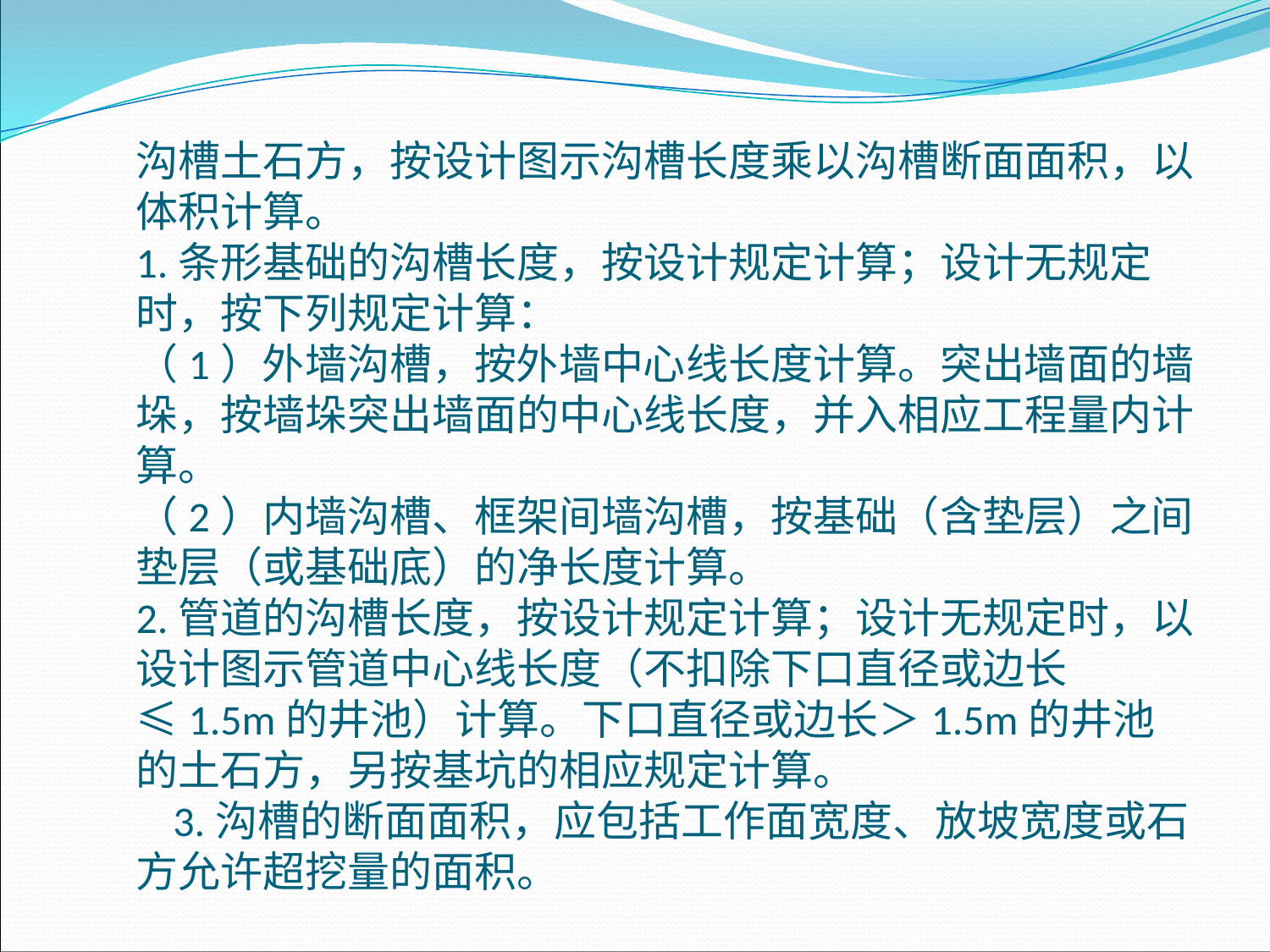

沟槽土石方，按设计图示沟槽长度乘以沟槽断面面积，以体积计算。1.条形基础的沟槽长度，按设计规定计算；设计无规定时，按下列规定计算：（1）外墙沟槽，按外墙中心线长度计算。突出墙面的墙垛，按墙垛突出墙面的中心线长度，并入相应工程量内计算。（2）内墙沟槽、框架间墙沟槽，按基础（含垫层）之间垫层（或基础底）的净长度计算。2.管道的沟槽长度，按设计规定计算；设计无规定时，以设计图示管道中心线长度（不扣除下口直径或边长≤1.5m的井池）计算。下口直径或边长＞1.5m的井池的土石方，另按基坑的相应规定计算。3.沟槽的断面面积，应包括工作面宽度、放坡宽度或石方允许超挖量的面积。